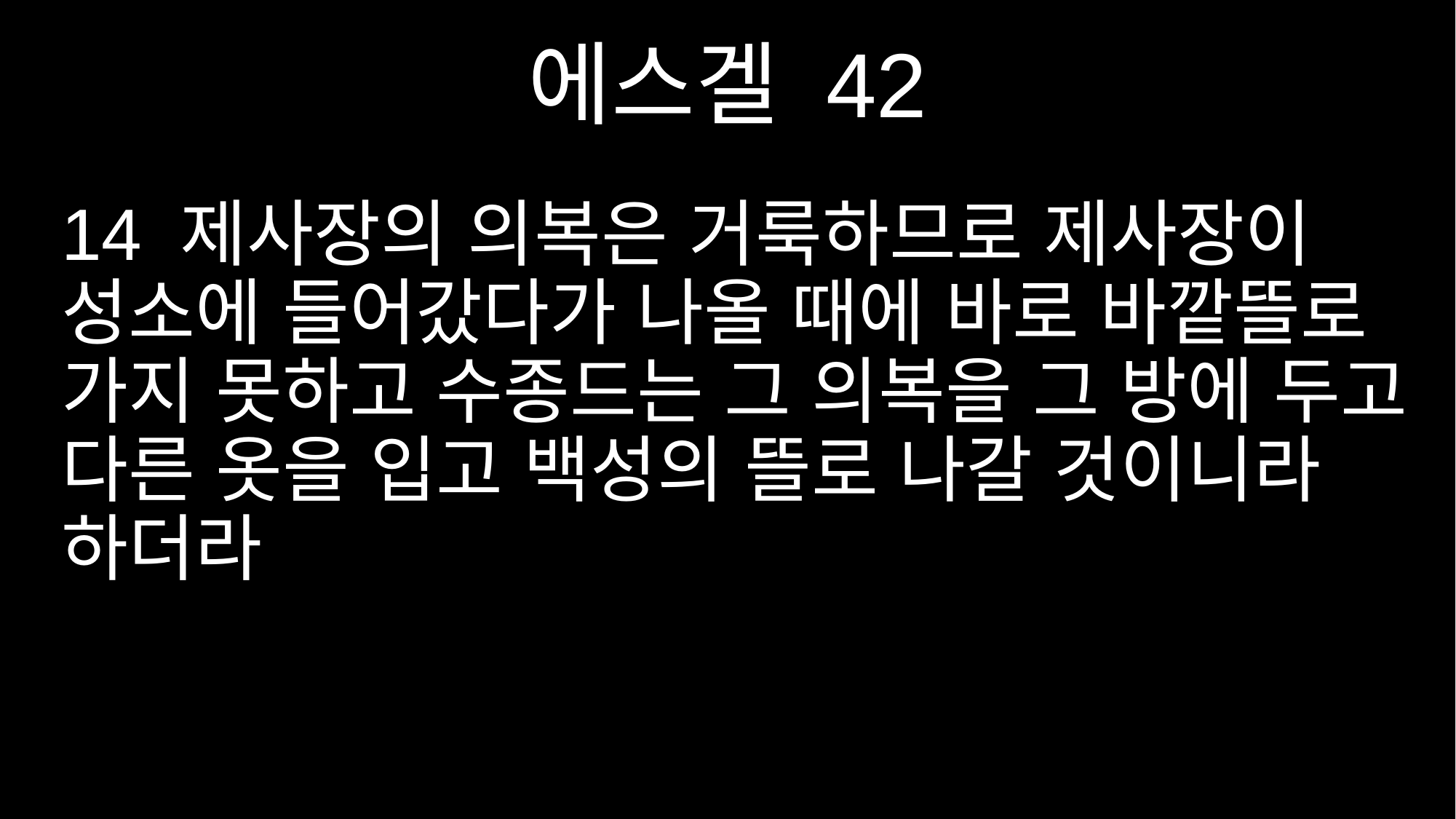

에스겔 42
14 제사장의 의복은 거룩하므로 제사장이 성소에 들어갔다가 나올 때에 바로 바깥뜰로 가지 못하고 수종드는 그 의복을 그 방에 두고 다른 옷을 입고 백성의 뜰로 나갈 것이니라 하더라